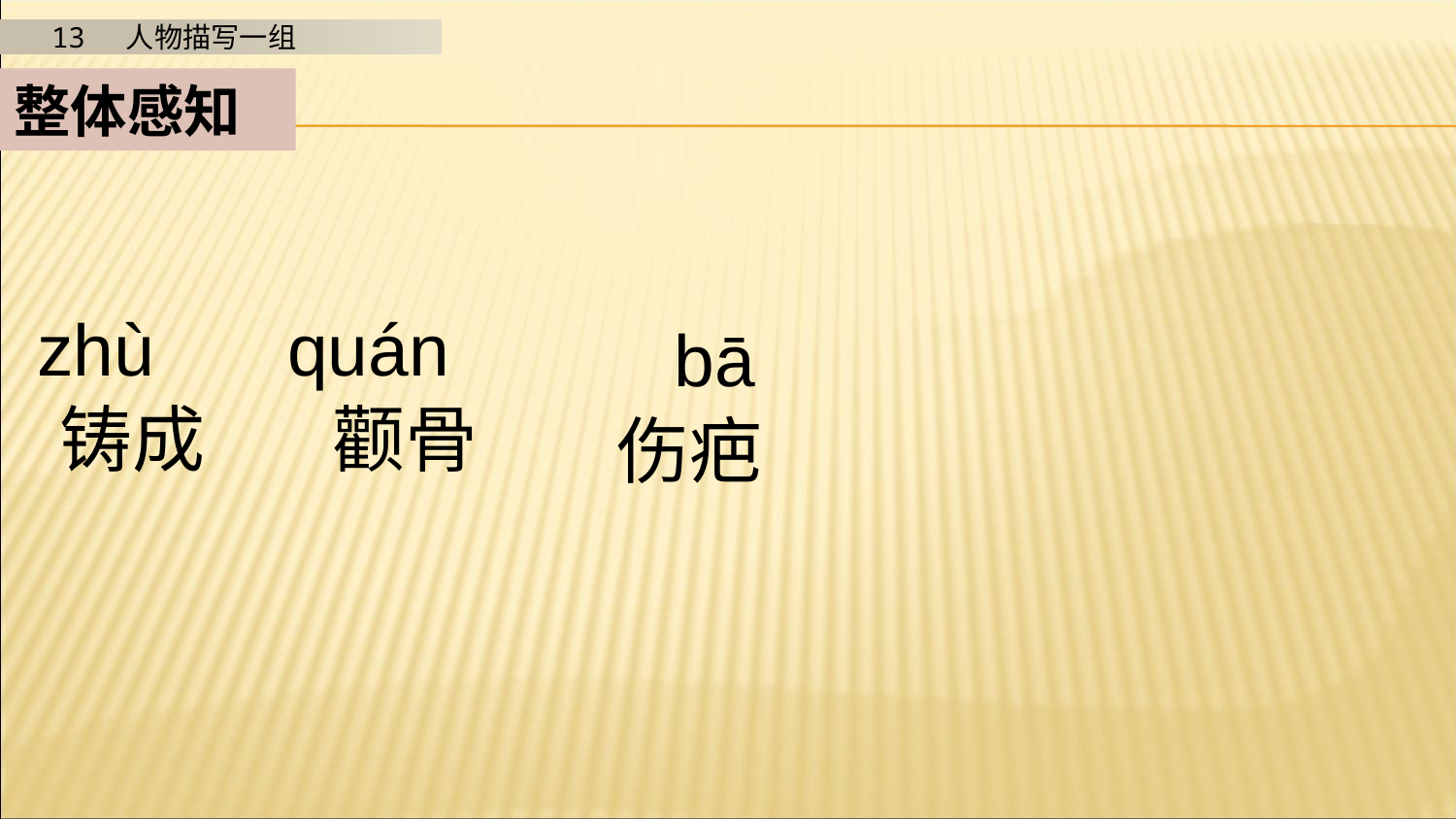

整体感知
zhù
quán
bā
铸成
颧骨
伤疤